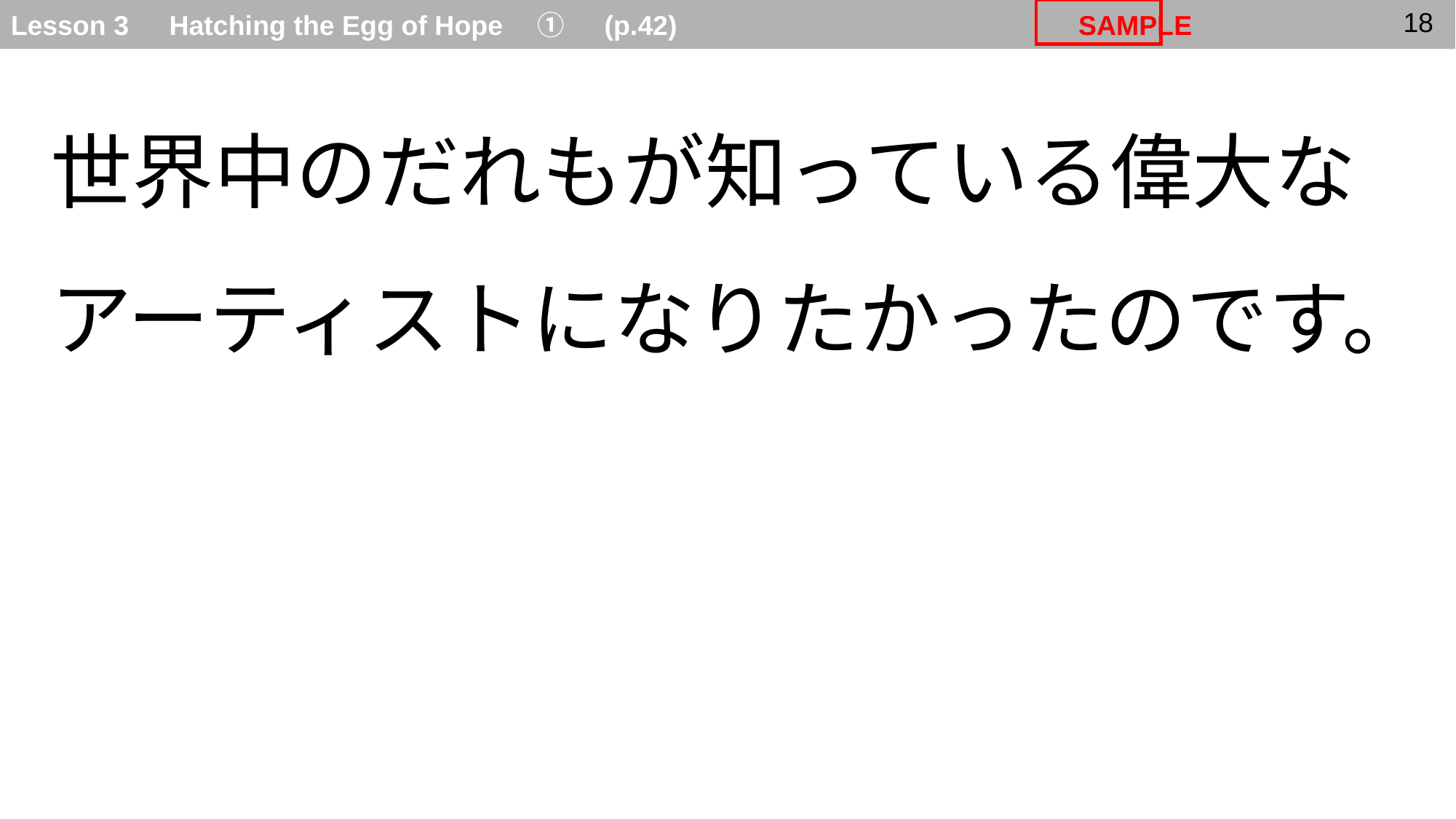

# 世界中のだれもが知っている偉大なアーティストになりたかったのです。